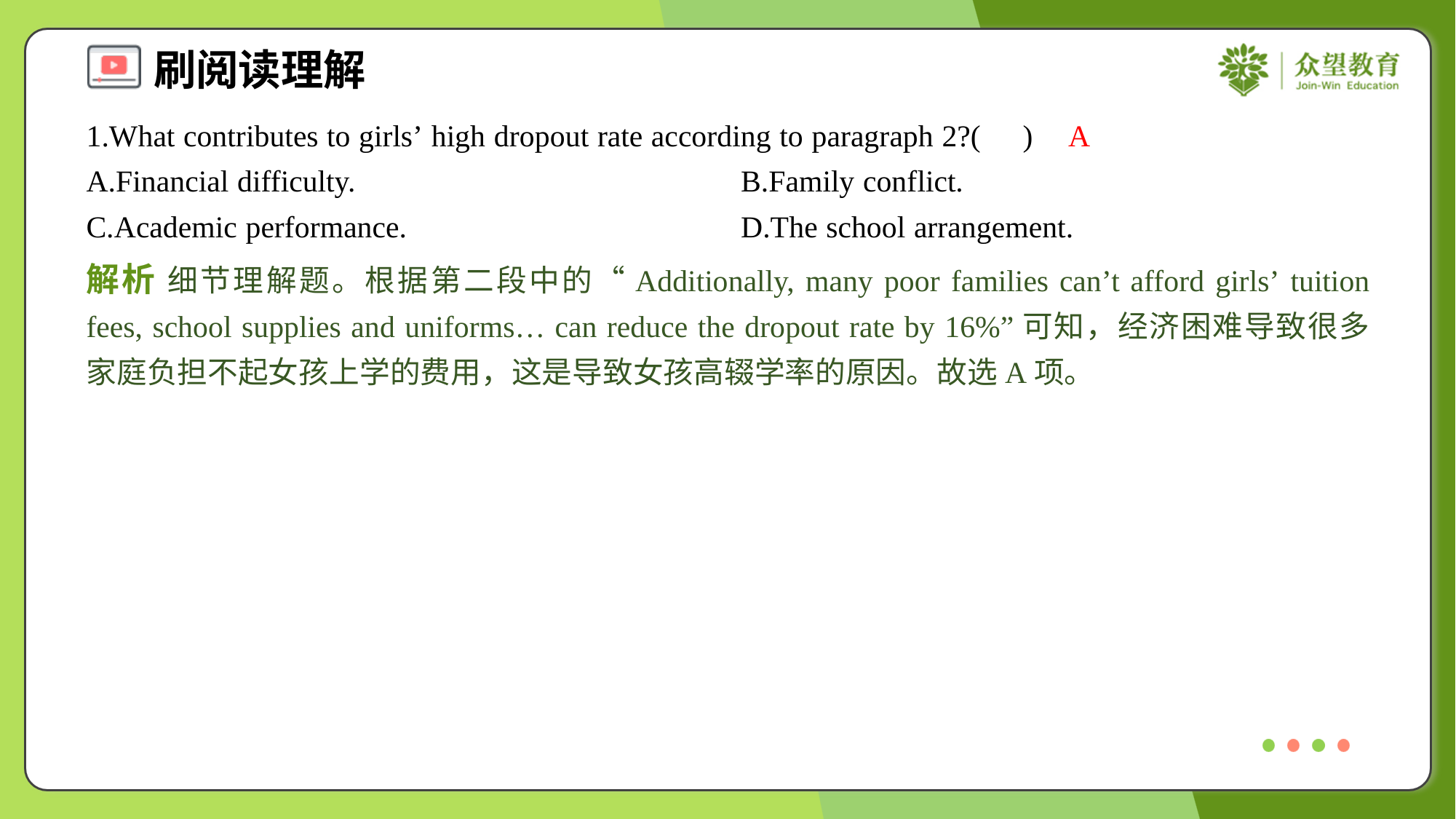

1.What contributes to girls’ high dropout rate according to paragraph 2?(     )
A
A.Financial difficulty.	B.Family conflict.
C.Academic performance.	D.The school arrangement.
解析 细节理解题。根据第二段中的“Additionally, many poor families can’t afford girls’ tuition fees, school supplies and uniforms… can reduce the dropout rate by 16%”可知，经济困难导致很多家庭负担不起女孩上学的费用，这是导致女孩高辍学率的原因。故选A项。